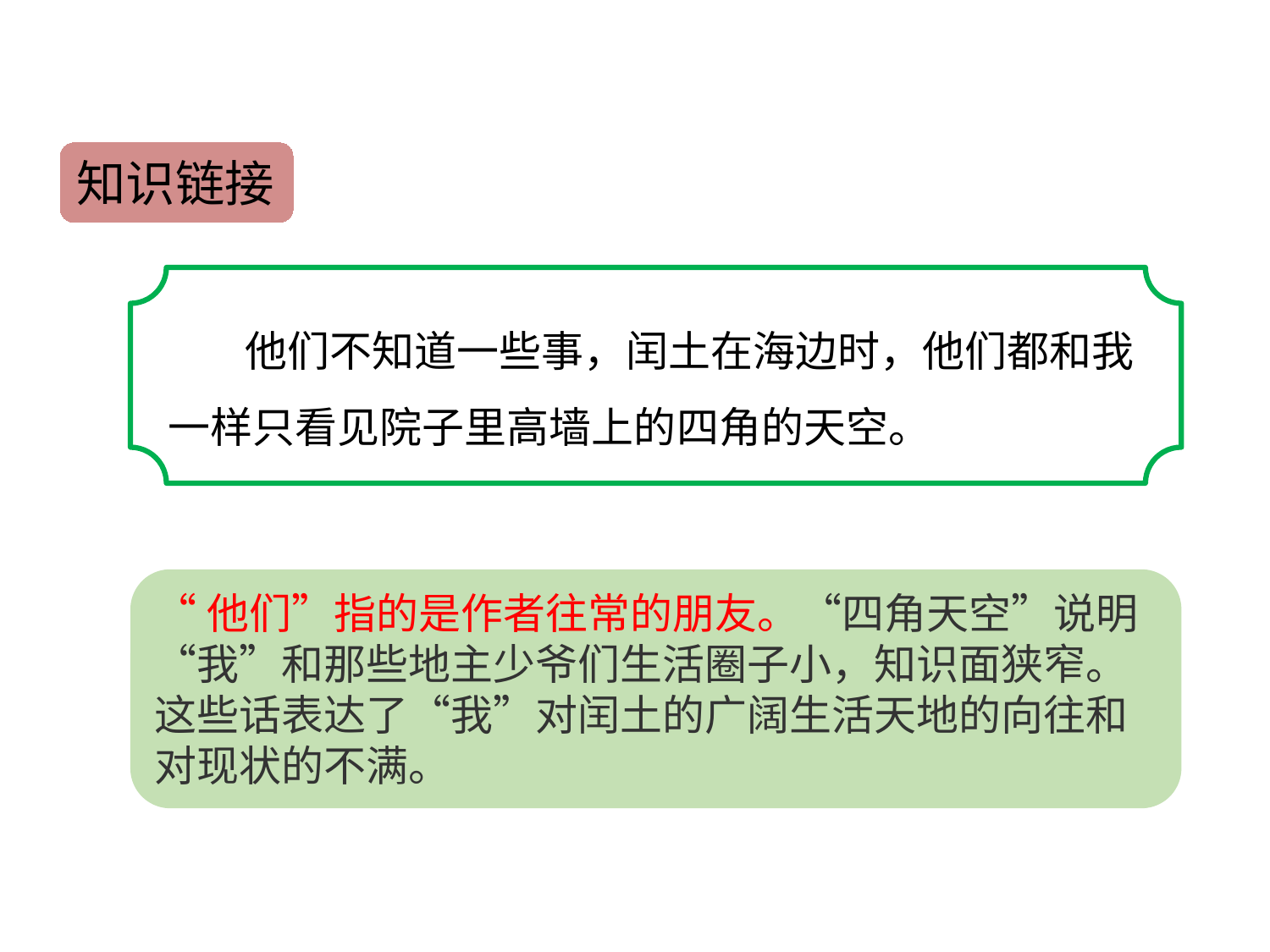

知识链接
       他们不知道一些事，闰土在海边时，他们都和我一样只看见院子里高墙上的四角的天空。
“他们”指的是作者往常的朋友。“四角天空”说明“我”和那些地主少爷们生活圈子小，知识面狭窄。这些话表达了“我”对闰土的广阔生活天地的向往和对现状的不满。